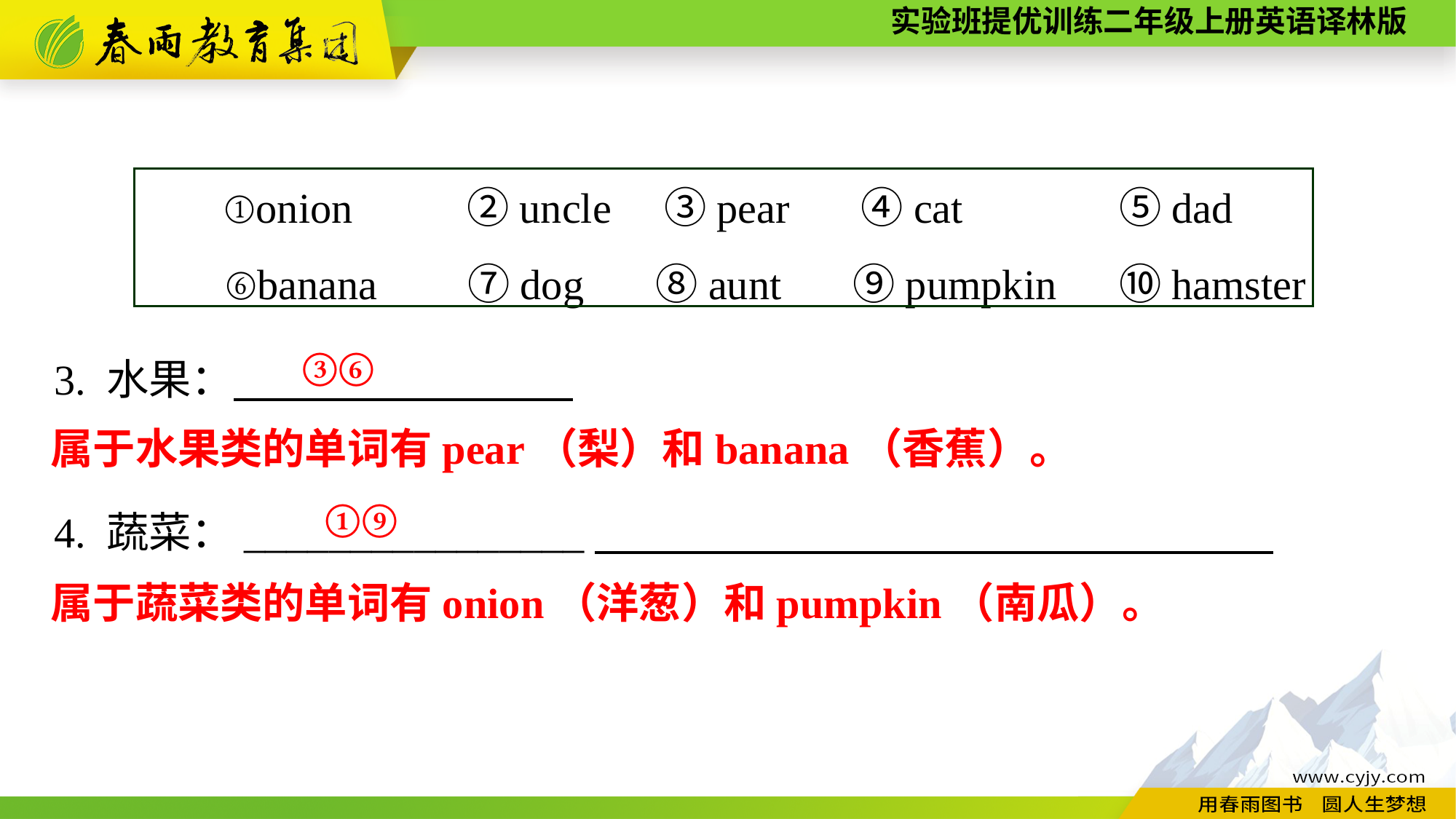

①onion　　  ②uncle　③pear　  ④cat　　 　 ⑤dad
⑥banana　    ⑦dog　  ⑧aunt　  ⑨pumpkin　 ⑩hamster

3. 水果：

4. 蔬菜：________________
③⑥
属于水果类的单词有pear（梨）和banana（香蕉）。
①⑨
属于蔬菜类的单词有onion（洋葱）和pumpkin（南瓜）。